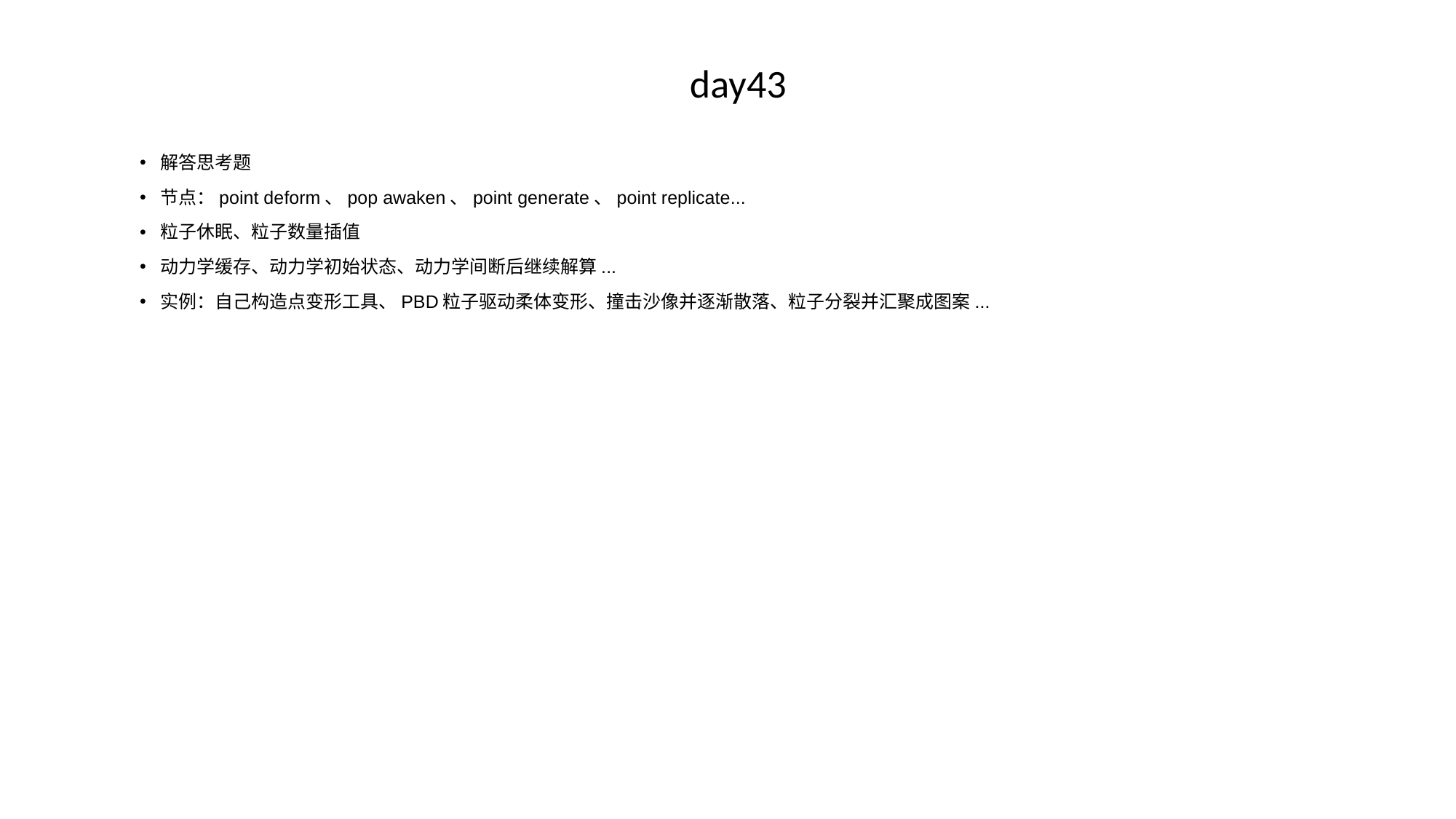

# day43
解答思考题
节点：point deform、pop awaken、point generate、point replicate...
粒子休眠、粒子数量插值
动力学缓存、动力学初始状态、动力学间断后继续解算...
实例：自己构造点变形工具、PBD粒子驱动柔体变形、撞击沙像并逐渐散落、粒子分裂并汇聚成图案...